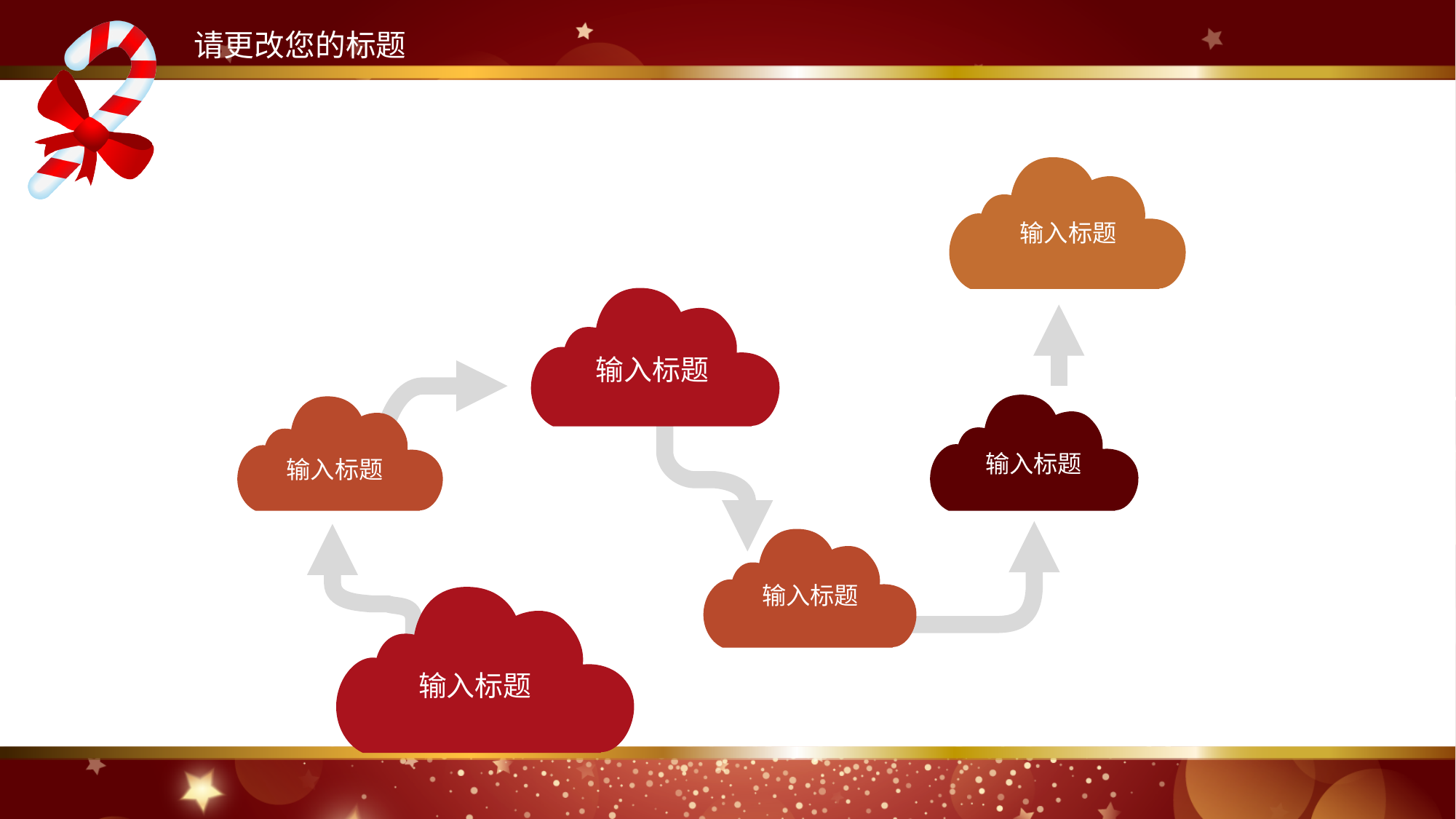

请更改您的标题

输入标题

输入标题

输入标题

输入标题

输入标题

输入标题